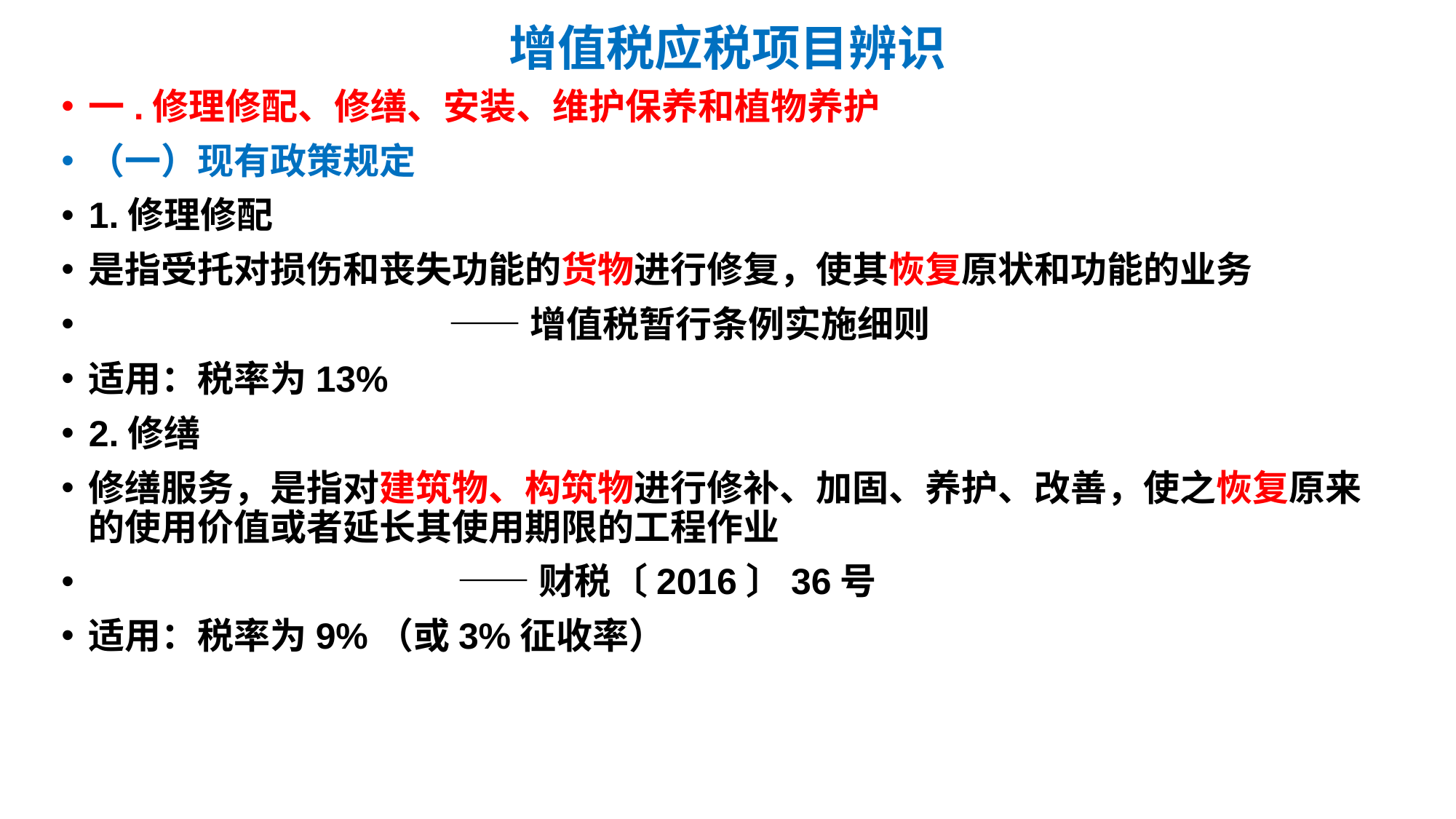

# 增值税应税项目辨识
一.修理修配、修缮、安装、维护保养和植物养护
（一）现有政策规定
1.修理修配
是指受托对损伤和丧失功能的货物进行修复，使其恢复原状和功能的业务
                                            ——增值税暂行条例实施细则
适用：税率为13%
2.修缮
修缮服务，是指对建筑物、构筑物进行修补、加固、养护、改善，使之恢复原来的使用价值或者延长其使用期限的工程作业
                                             ——财税〔2016〕36号
适用：税率为9%（或3%征收率）